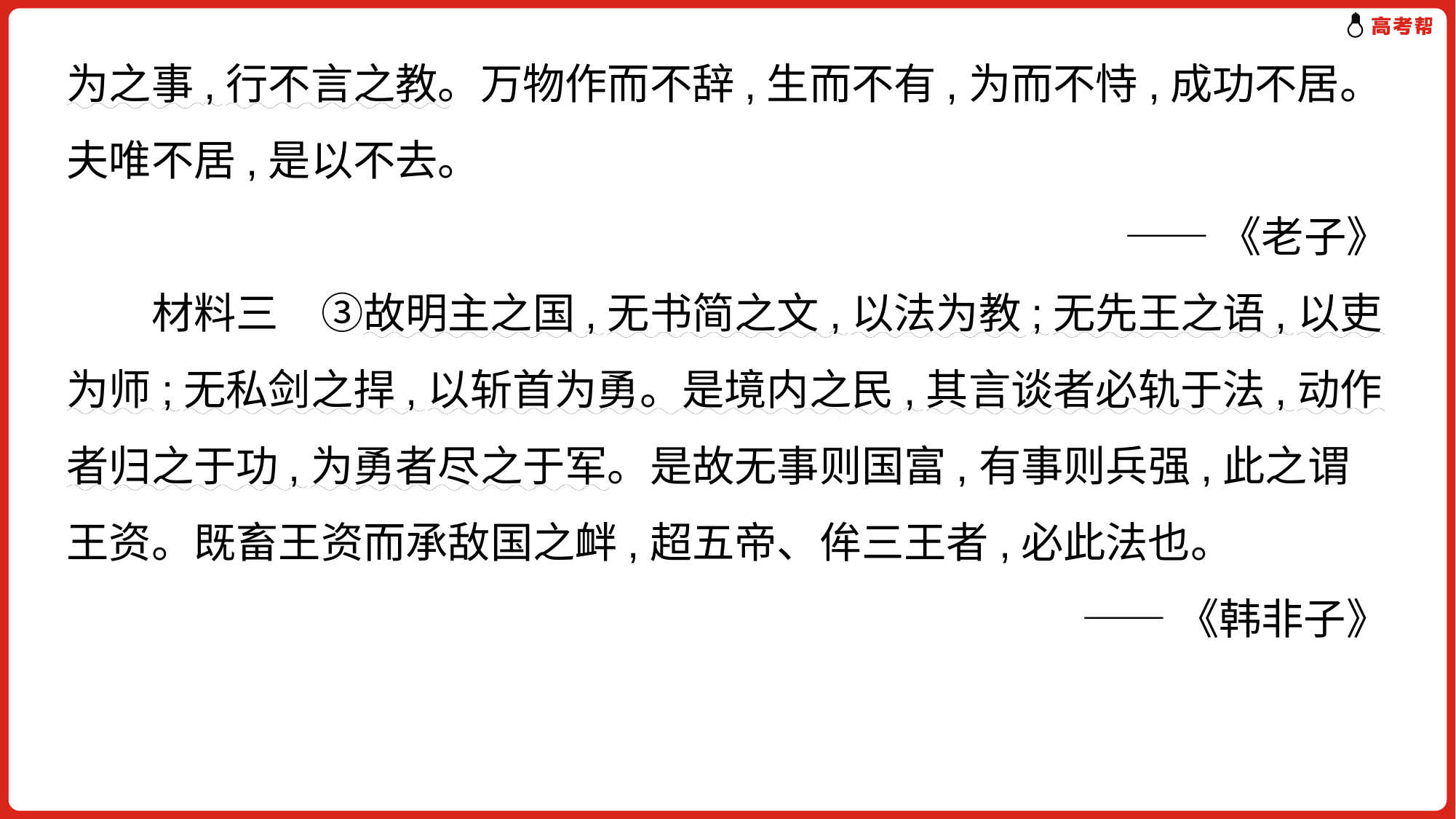

为之事,行不言之教。万物作而不辞,生而不有,为而不恃,成功不居。夫唯不居,是以不去。
——《老子》
　　材料三　③故明主之国,无书简之文,以法为教;无先王之语,以吏为师;无私剑之捍,以斩首为勇。是境内之民,其言谈者必轨于法,动作者归之于功,为勇者尽之于军。是故无事则国富,有事则兵强,此之谓王资。既畜王资而承敌国之衅,超五帝、侔三王者,必此法也。
——《韩非子》